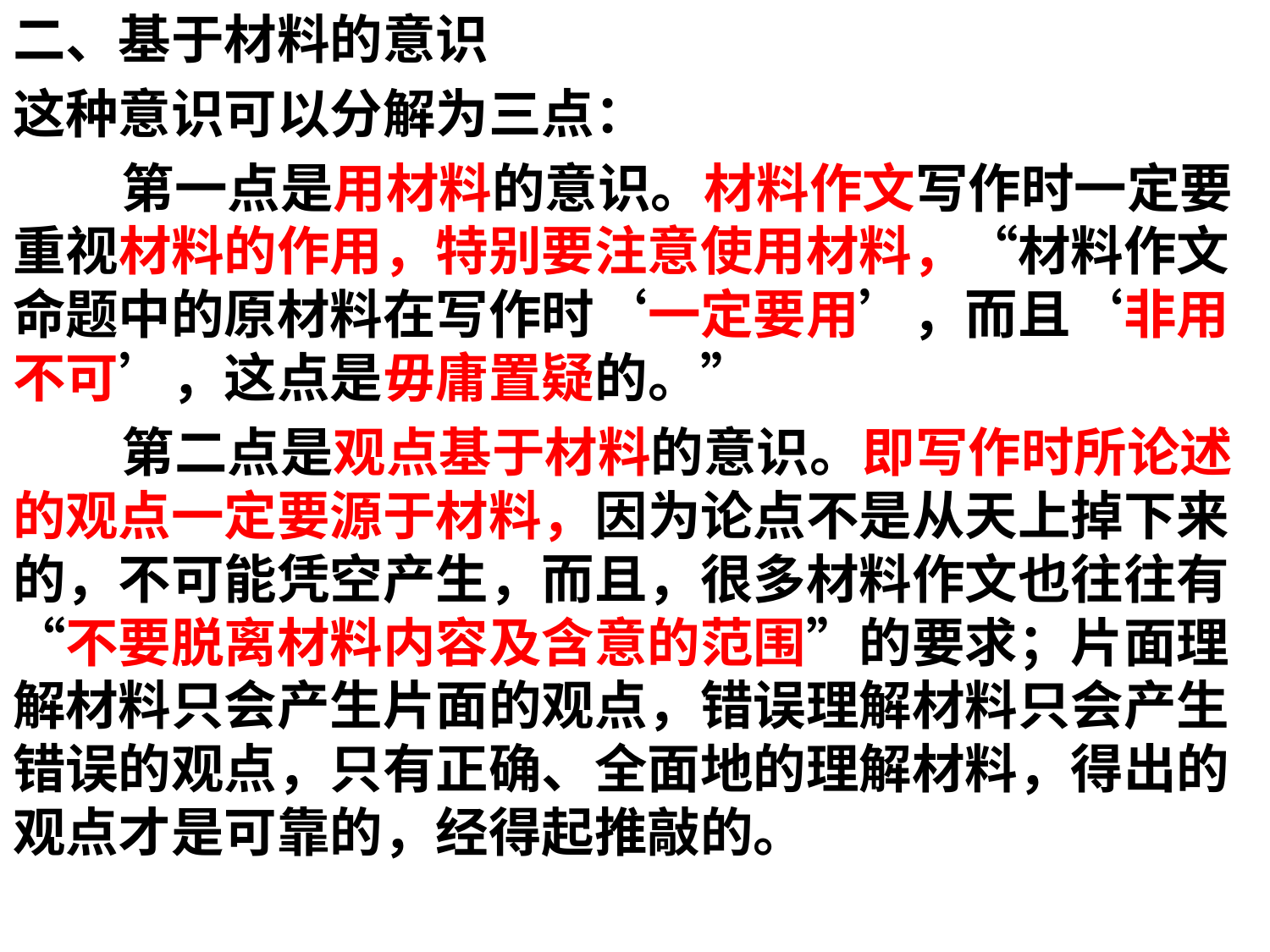

二、基于材料的意识
这种意识可以分解为三点：
        第一点是用材料的意识。材料作文写作时一定要重视材料的作用，特别要注意使用材料，“材料作文命题中的原材料在写作时‘一定要用’，而且‘非用不可’，这点是毋庸置疑的。”
        第二点是观点基于材料的意识。即写作时所论述的观点一定要源于材料，因为论点不是从天上掉下来的，不可能凭空产生，而且，很多材料作文也往往有“不要脱离材料内容及含意的范围”的要求；片面理解材料只会产生片面的观点，错误理解材料只会产生错误的观点，只有正确、全面地的理解材料，得出的观点才是可靠的，经得起推敲的。